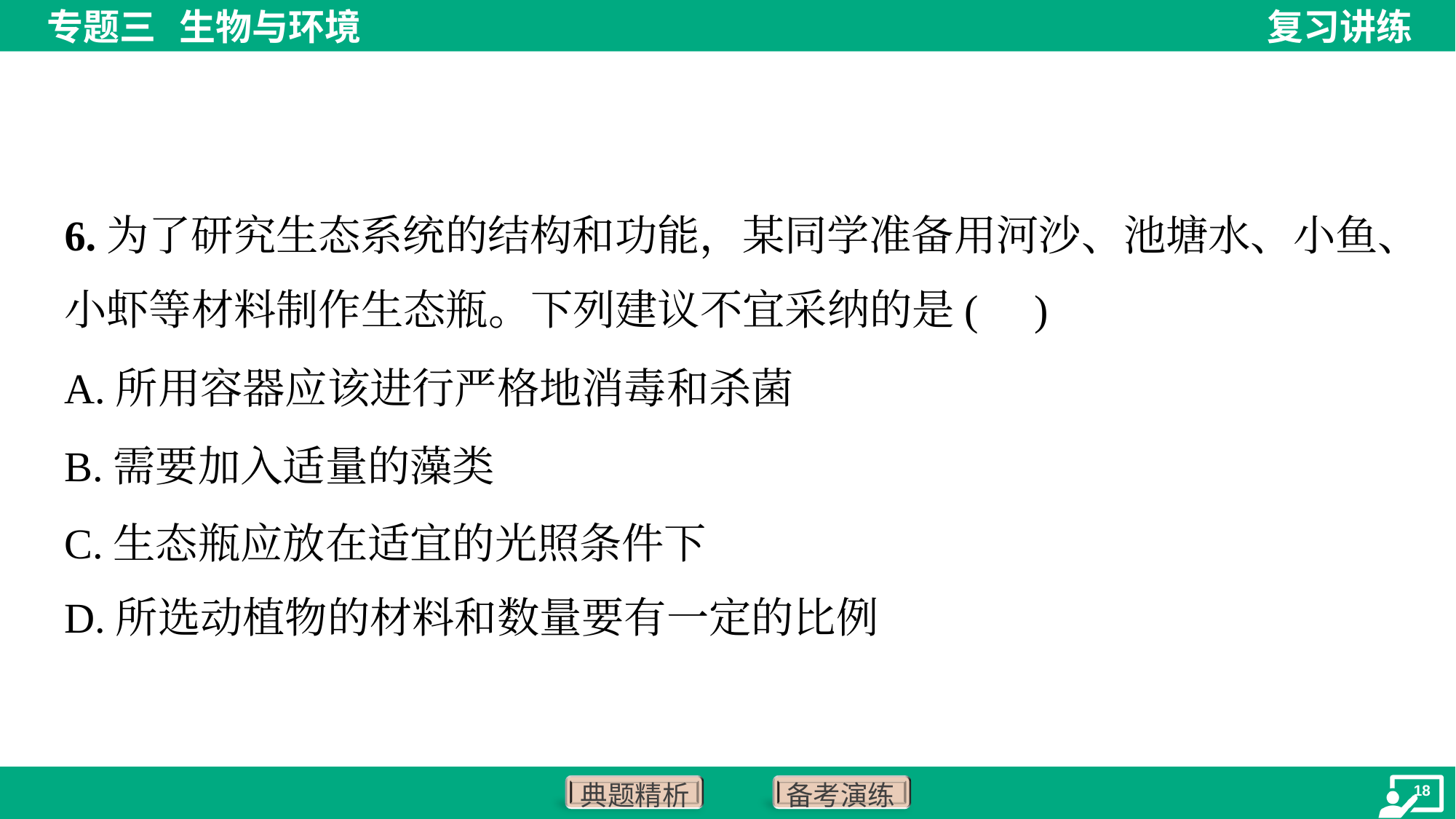

6.为了研究生态系统的结构和功能，某同学准备用河沙、池塘水、小鱼、
小虾等材料制作生态瓶。下列建议不宜采纳的是(     )
A.所用容器应该进行严格地消毒和杀菌
B.需要加入适量的藻类
C.生态瓶应放在适宜的光照条件下
D.所选动植物的材料和数量要有一定的比例